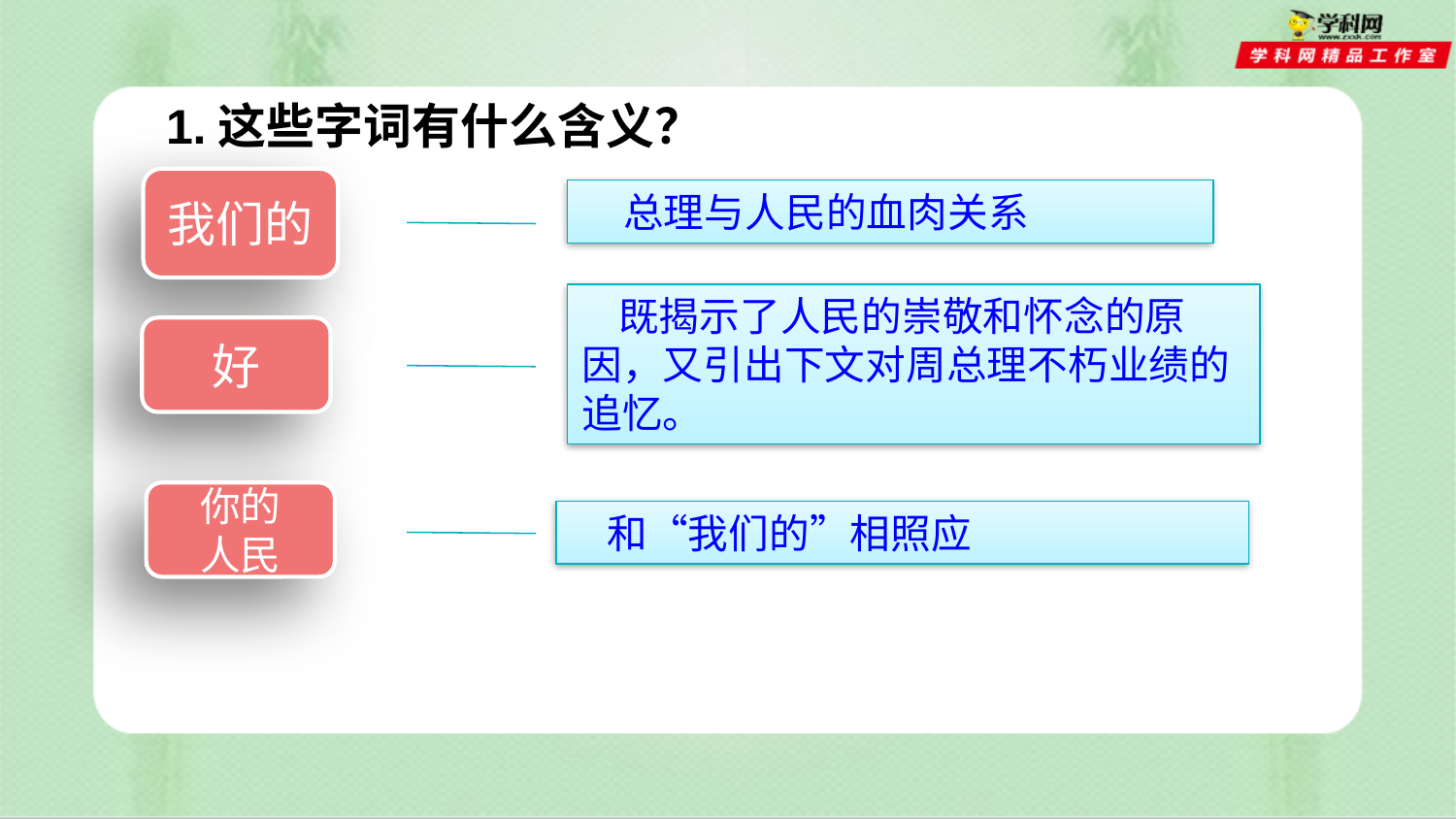

1.这些字词有什么含义？
我们的
    总理与人民的血肉关系
   既揭示了人民的崇敬和怀念的原因，又引出下文对周总理不朽业绩的追忆。
好
你的
人民
   和“我们的”相照应